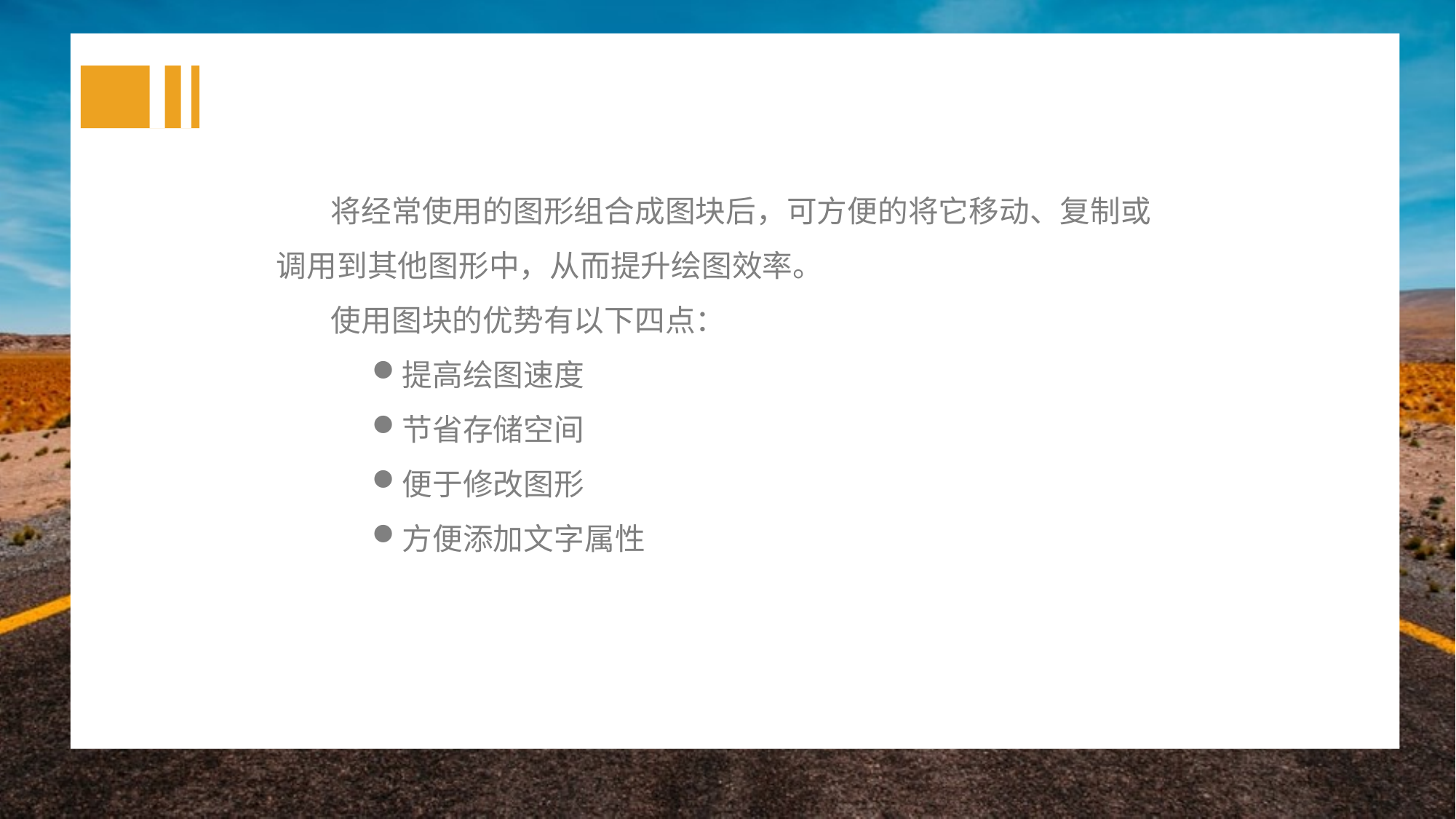

将经常使用的图形组合成图块后，可方便的将它移动、复制或调用到其他图形中，从而提升绘图效率。
使用图块的优势有以下四点：
提高绘图速度
节省存储空间
便于修改图形
方便添加文字属性